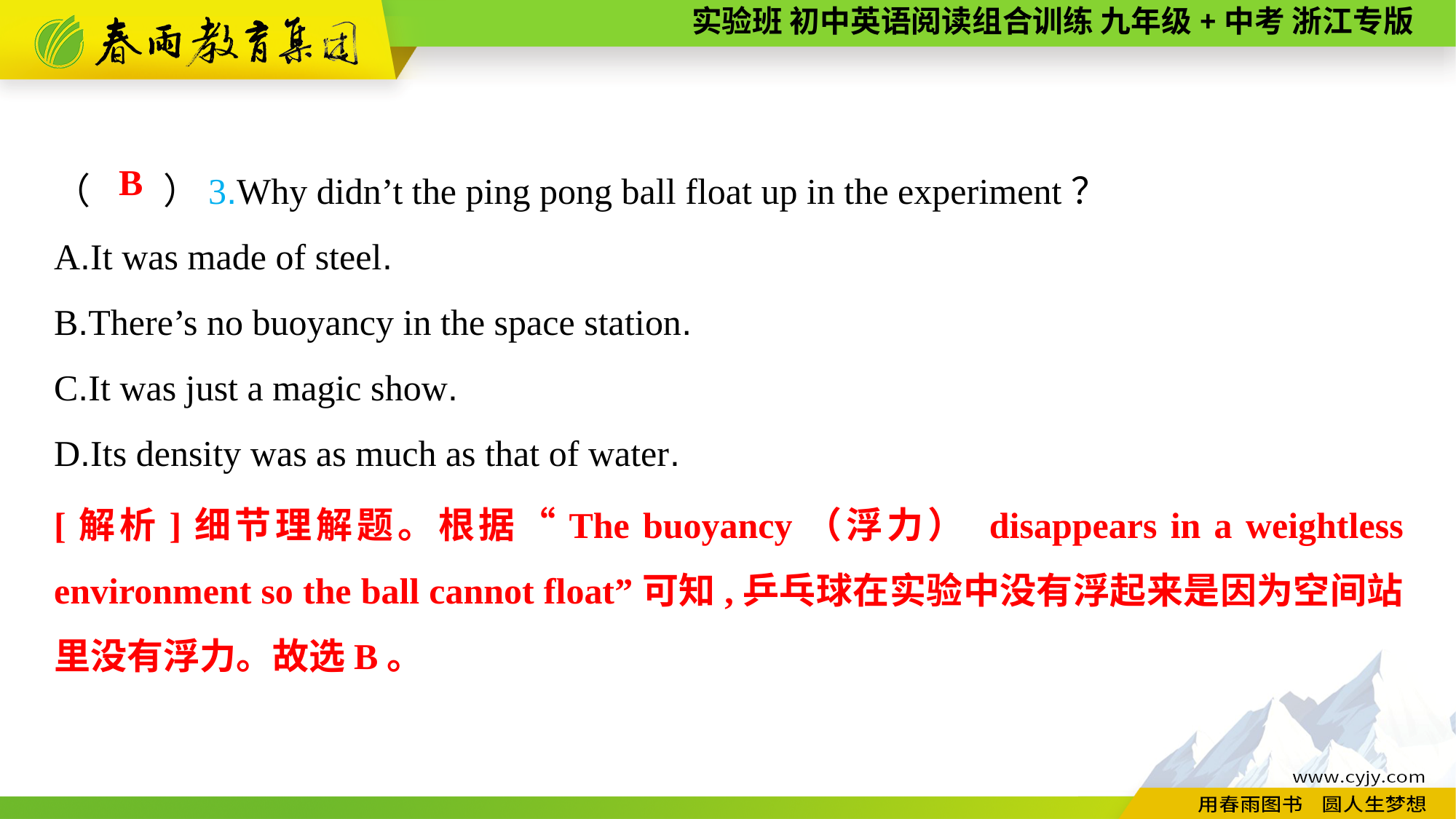

（　　）3.Why didn’t the ping pong ball float up in the experiment？
A.It was made of steel.
B.There’s no buoyancy in the space station.
C.It was just a magic show.
D.Its density was as much as that of water.
B
[解析]细节理解题。根据“The buoyancy（浮力） disappears in a weightless environment so the ball cannot float”可知,乒乓球在实验中没有浮起来是因为空间站里没有浮力。故选B。